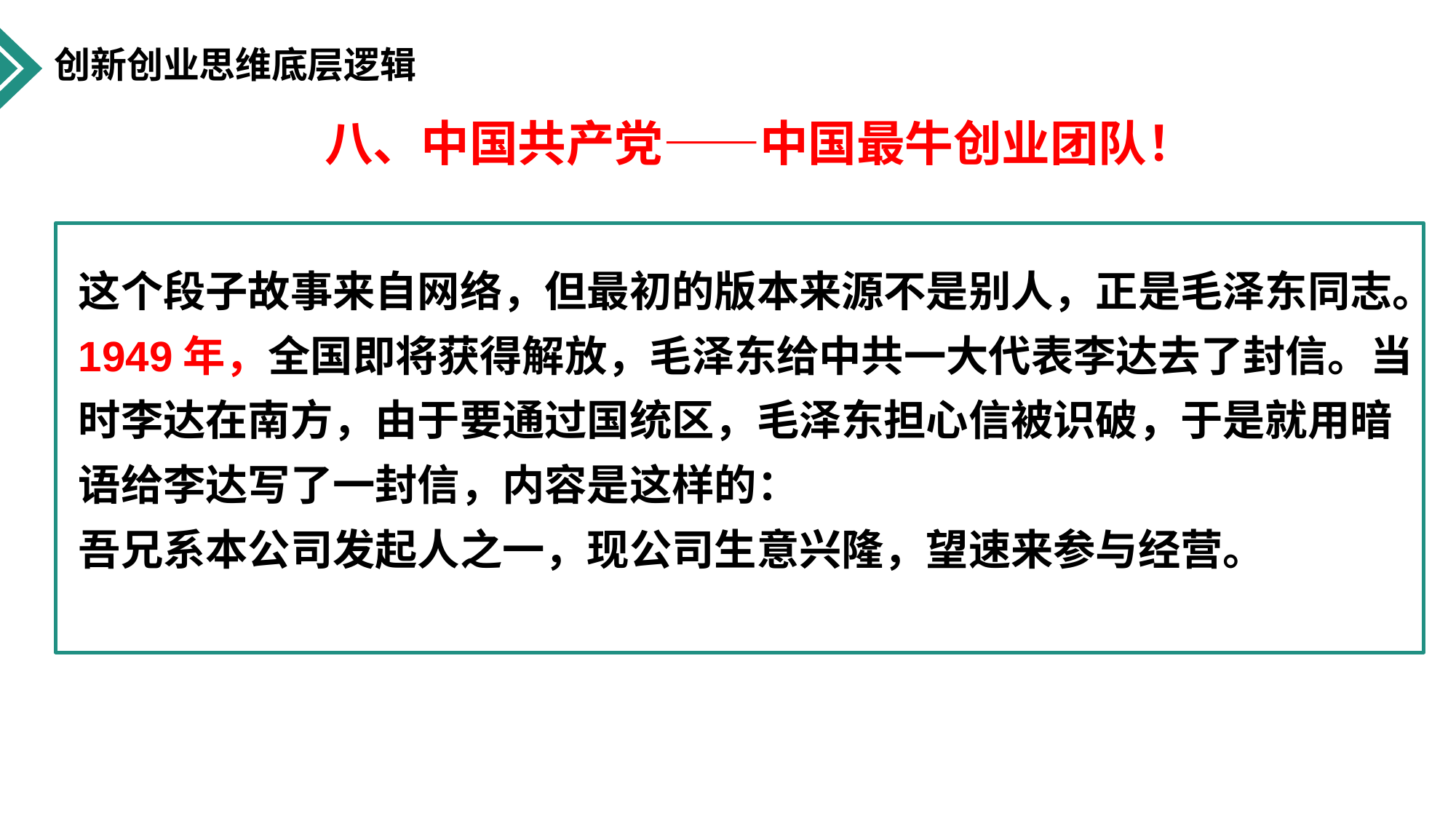

创新创业思维底层逻辑
八、中国共产党——中国最牛创业团队！
这个段子故事来自网络，但最初的版本来源不是别人，正是毛泽东同志。1949年，全国即将获得解放，毛泽东给中共一大代表李达去了封信。当时李达在南方，由于要通过国统区，毛泽东担心信被识破，于是就用暗语给李达写了一封信，内容是这样的：
吾兄系本公司发起人之一，现公司生意兴隆，望速来参与经营。